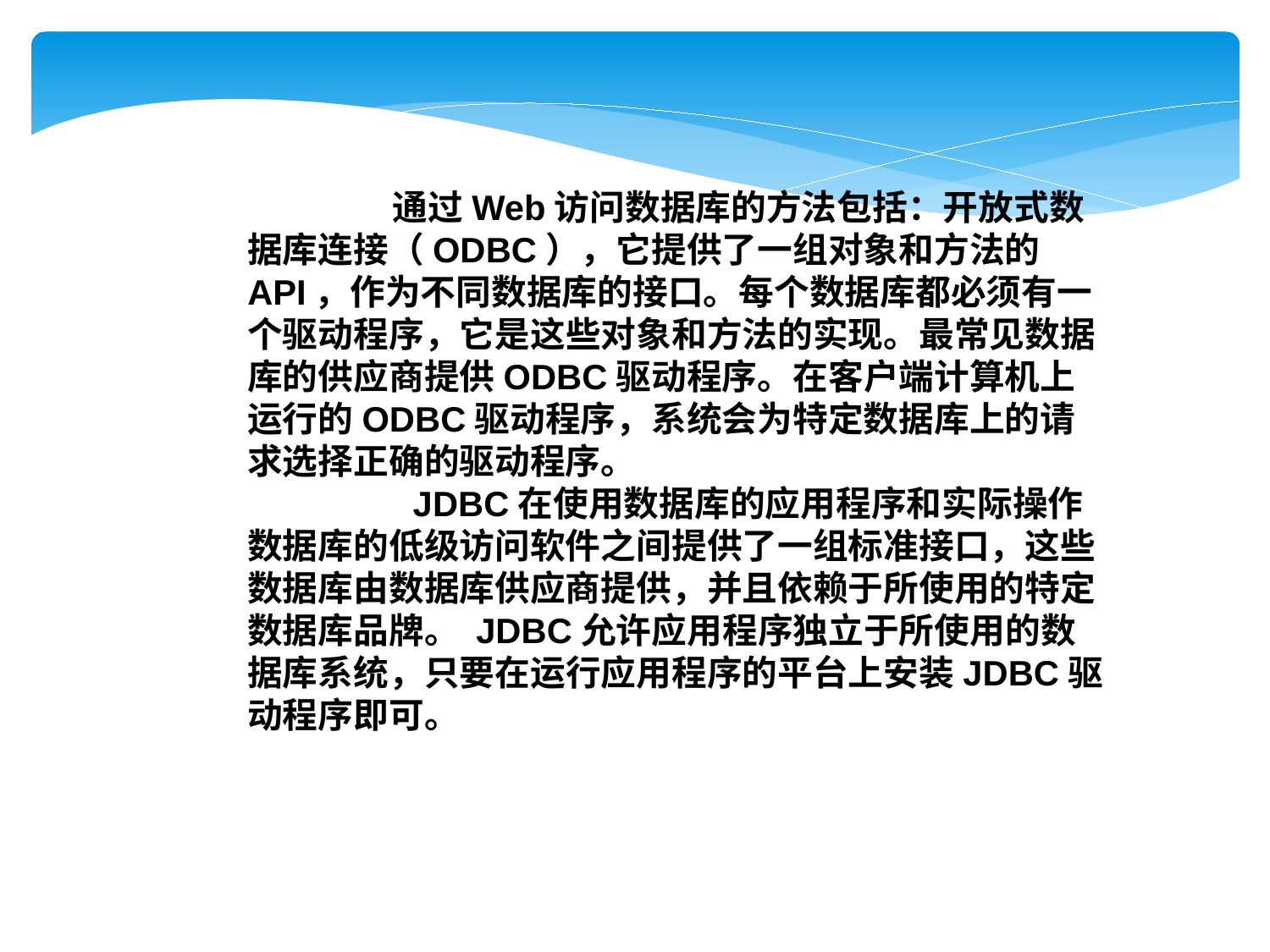

通过Web访问数据库的方法包括：开放式数据库连接（ODBC），它提供了一组对象和方法的API，作为不同数据库的接口。每个数据库都必须有一个驱动程序，它是这些对象和方法的实现。最常见数据库的供应商提供ODBC驱动程序。在客户端计算机上运行的ODBC驱动程序，系统会为特定数据库上的请求选择正确的驱动程序。
                 JDBC在使用数据库的应用程序和实际操作数据库的低级访问软件之间提供了一组标准接口，这些数据库由数据库供应商提供，并且依赖于所使用的特定数据库品牌。 JDBC允许应用程序独立于所使用的数据库系统，只要在运行应用程序的平台上安装JDBC驱动程序即可。